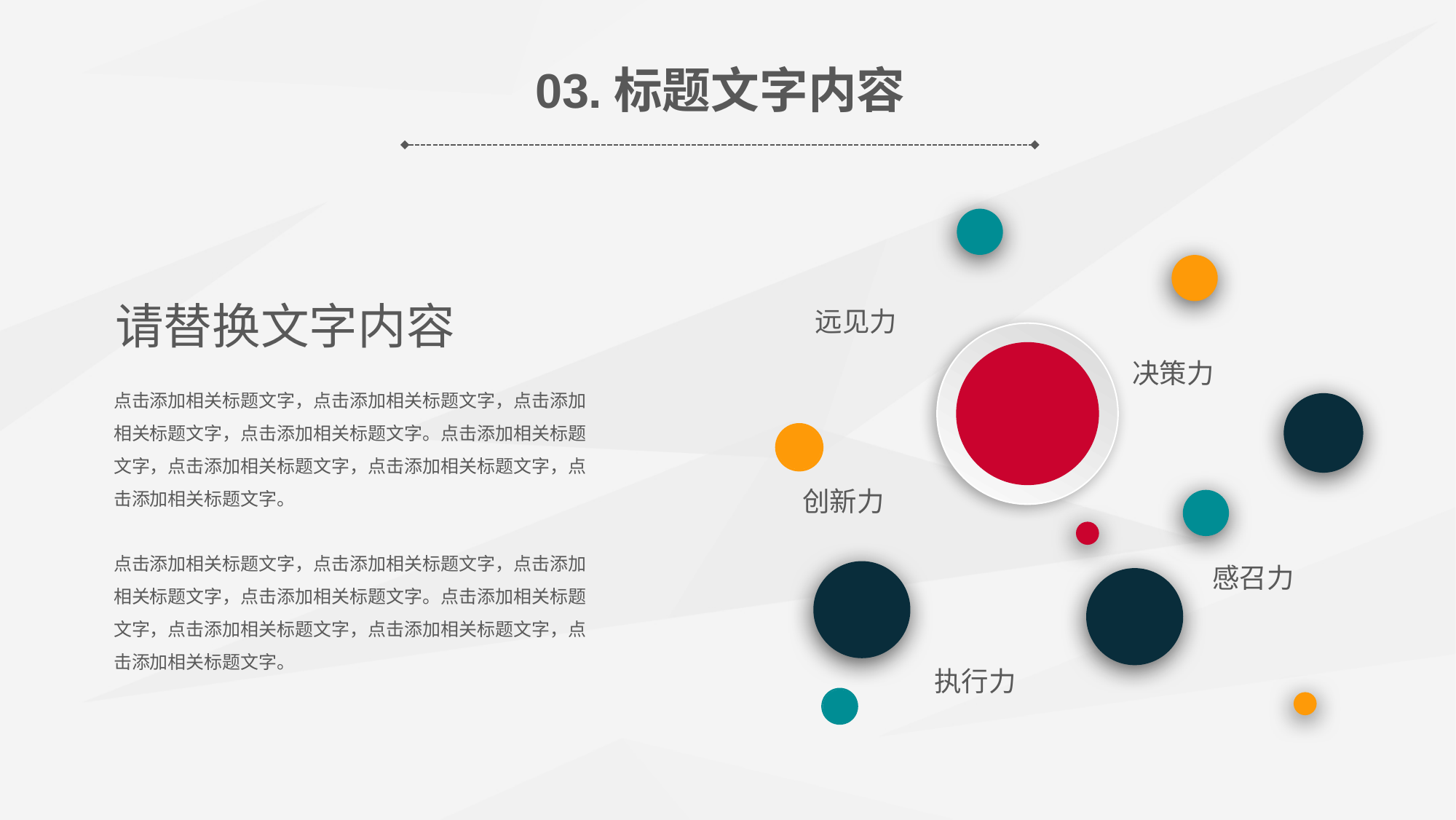

03.标题文字内容

请替换文字内容
远见力

决策力
点击添加相关标题文字，点击添加相关标题文字，点击添加相关标题文字，点击添加相关标题文字。点击添加相关标题文字，点击添加相关标题文字，点击添加相关标题文字，点击添加相关标题文字。

点击添加相关标题文字，点击添加相关标题文字，点击添加相关标题文字，点击添加相关标题文字。点击添加相关标题文字，点击添加相关标题文字，点击添加相关标题文字，点击添加相关标题文字。

创新力

感召力

执行力